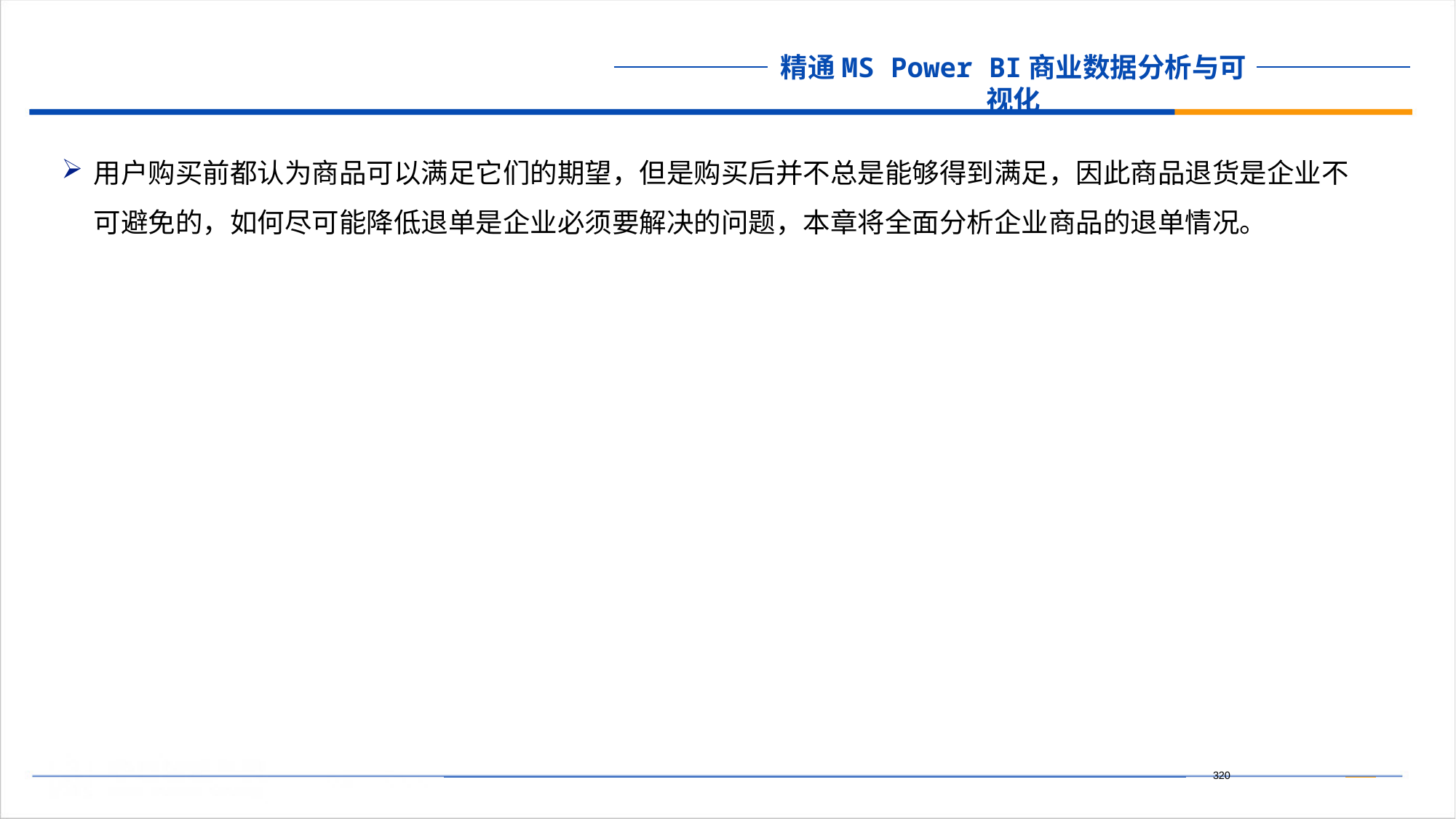

用户购买前都认为商品可以满足它们的期望，但是购买后并不总是能够得到满足，因此商品退货是企业不可避免的，如何尽可能降低退单是企业必须要解决的问题，本章将全面分析企业商品的退单情况。